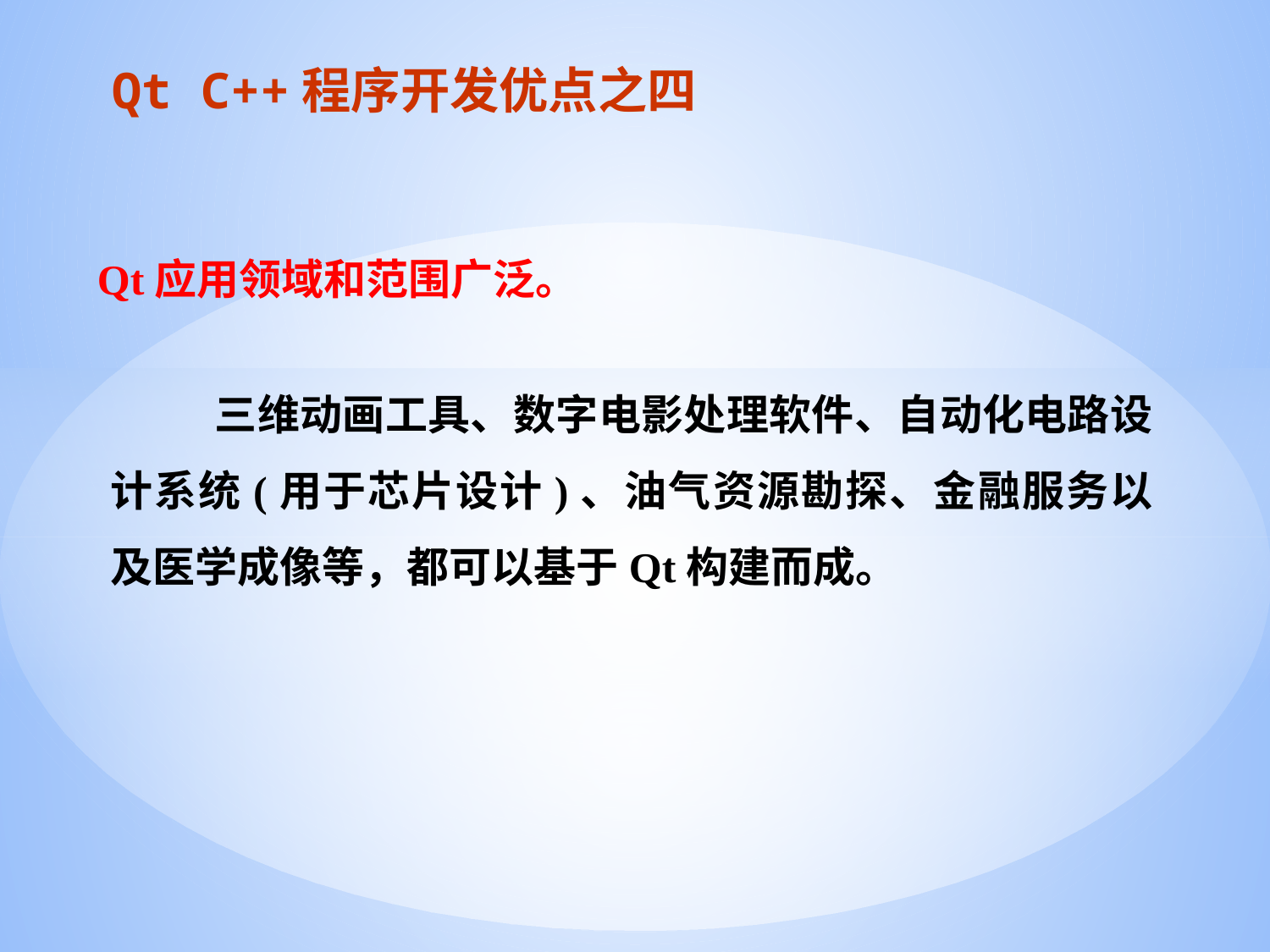

# Qt C++程序开发优点之四
Qt应用领域和范围广泛。
                三维动画工具、数字电影处理软件、自动化电路设计系统(用于芯片设计)、油气资源勘探、金融服务以及医学成像等，都可以基于Qt构建而成。